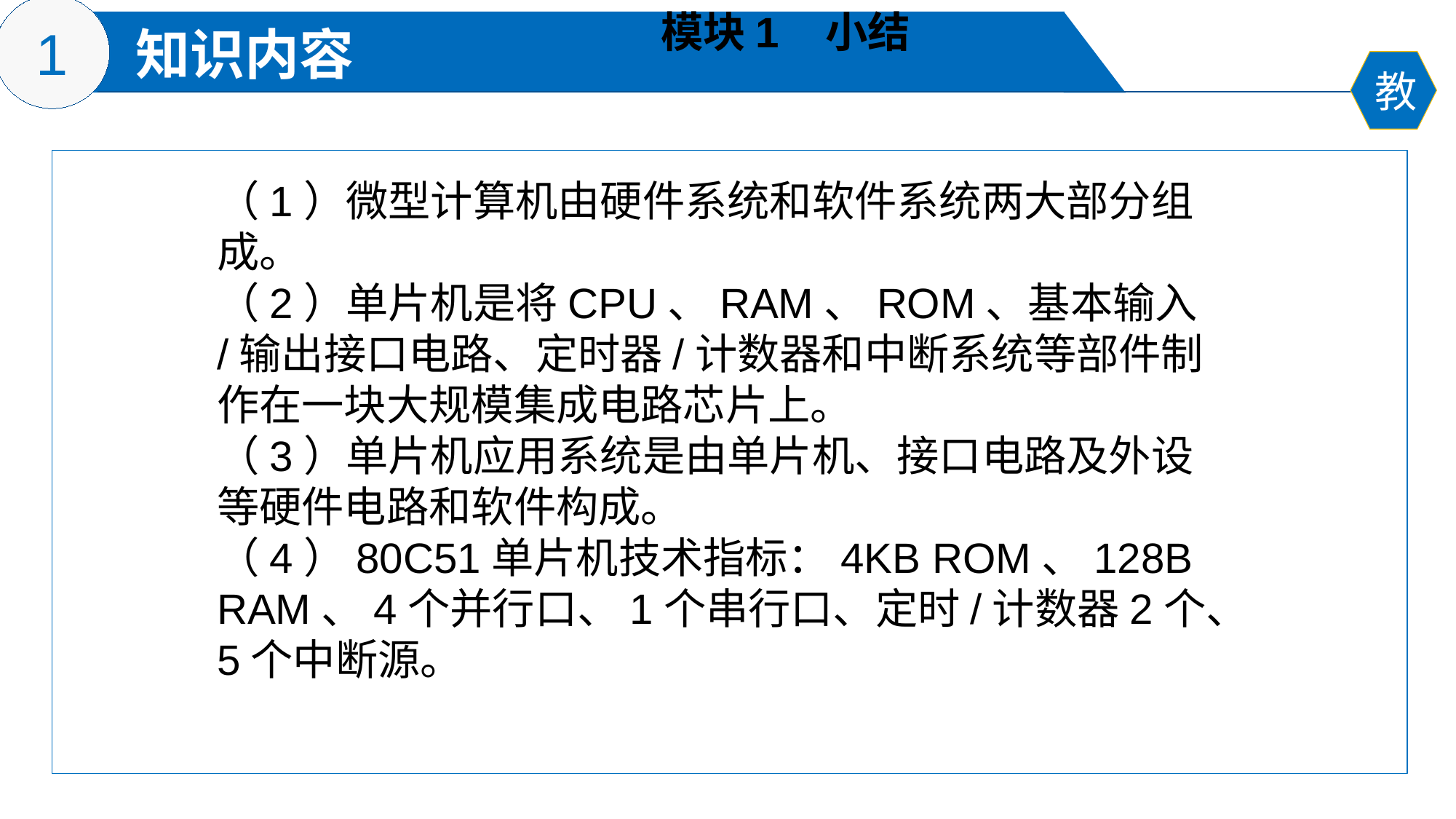

模块1   小结
（1）微型计算机由硬件系统和软件系统两大部分组成。
（2）单片机是将CPU、RAM、ROM、基本输入/输出接口电路、定时器/计数器和中断系统等部件制作在一块大规模集成电路芯片上。
（3）单片机应用系统是由单片机、接口电路及外设等硬件电路和软件构成。
（4）80C51单片机技术指标：4KB ROM、128B RAM、4个并行口、1个串行口、定时/计数器2个、5个中断源。